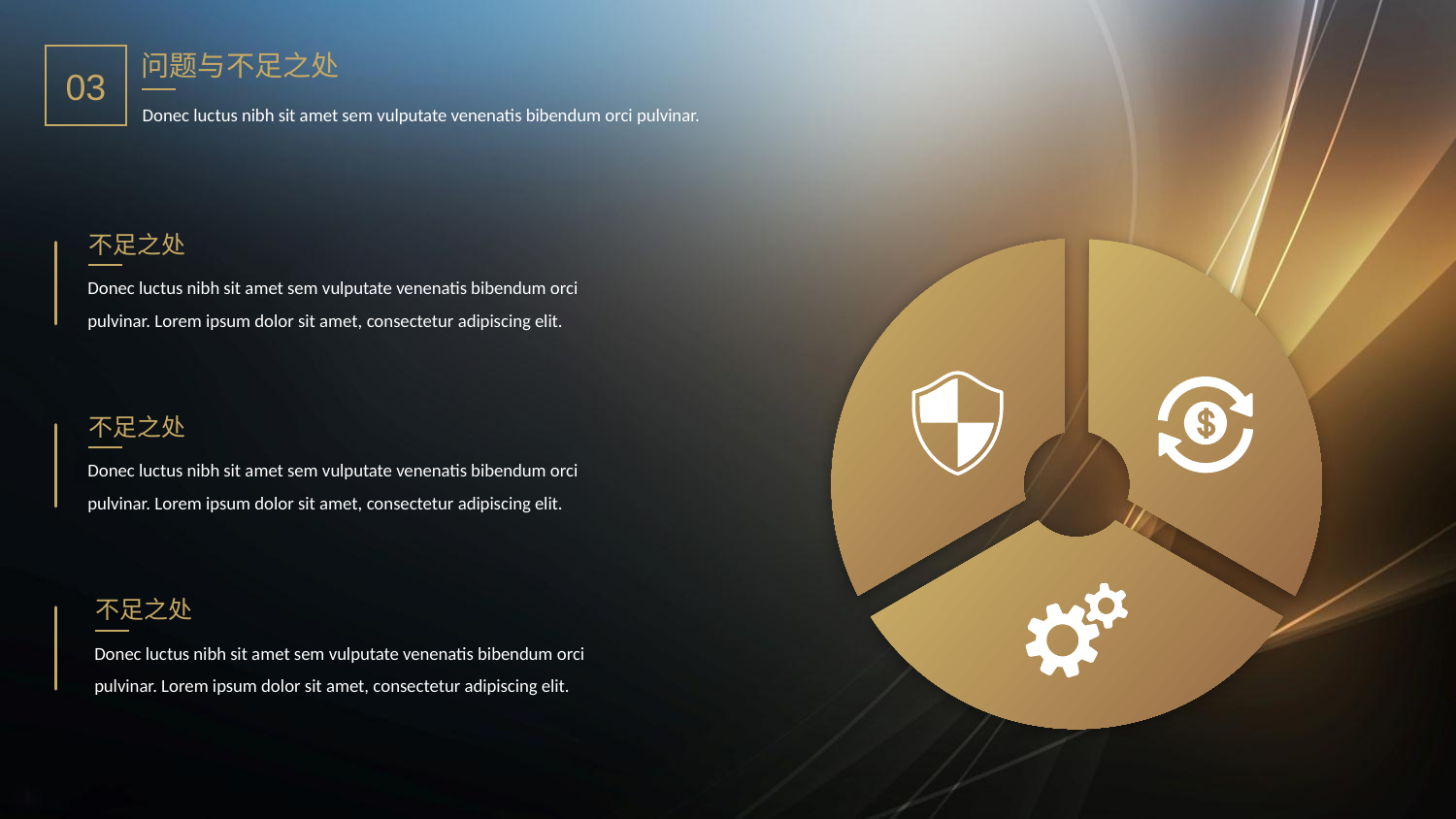

问题与不足之处
03
Donec luctus nibh sit amet sem vulputate venenatis bibendum orci pulvinar.
不足之处

Donec luctus nibh sit amet sem vulputate venenatis bibendum orci pulvinar. Lorem ipsum dolor sit amet, consectetur adipiscing elit.

不足之处
Donec luctus nibh sit amet sem vulputate venenatis bibendum orci pulvinar. Lorem ipsum dolor sit amet, consectetur adipiscing elit.

不足之处
Donec luctus nibh sit amet sem vulputate venenatis bibendum orci pulvinar. Lorem ipsum dolor sit amet, consectetur adipiscing elit.